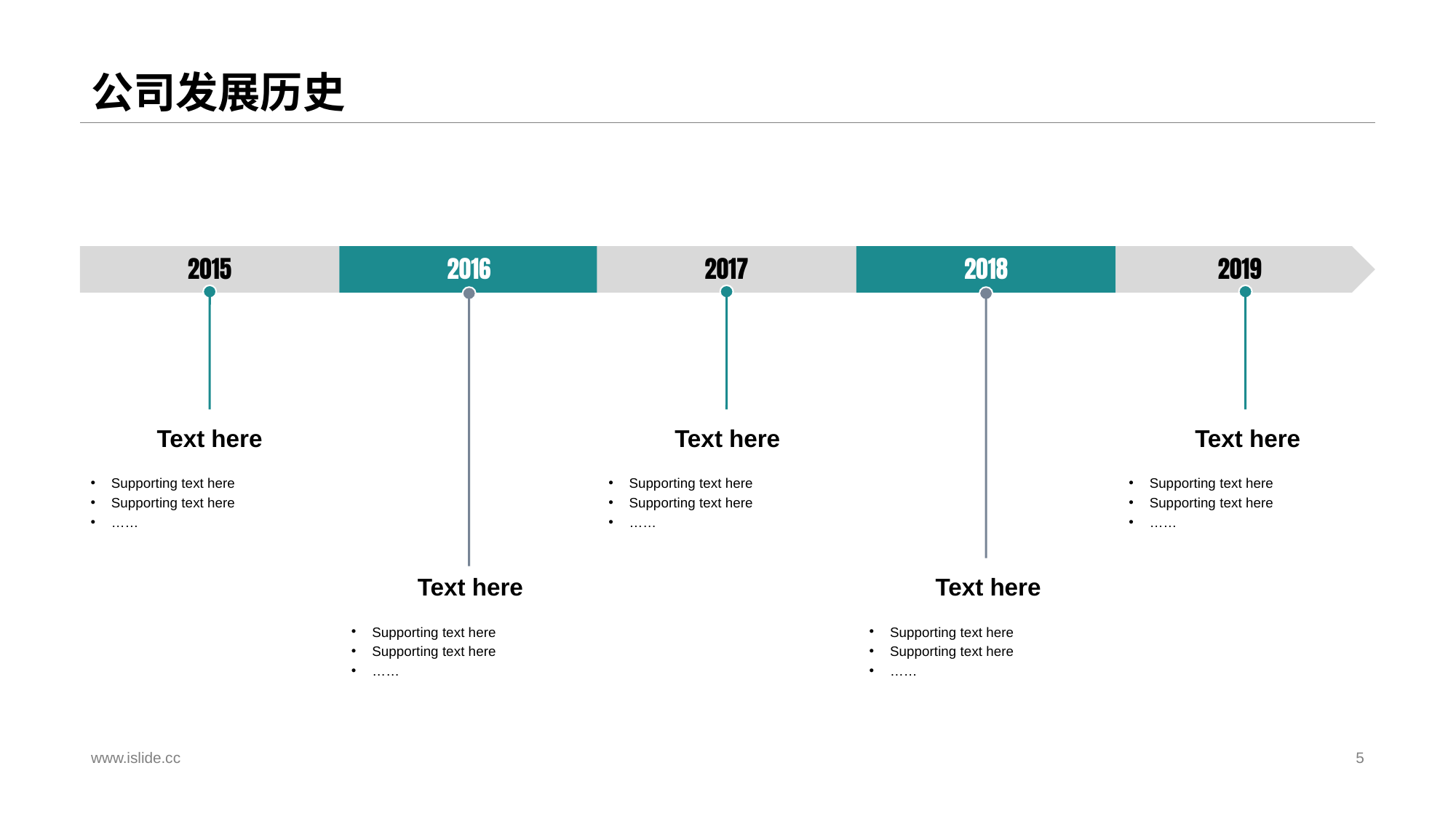

# 公司发展历史
2015
2016
2017
2018
2019

Text here
Supporting text here
Supporting text here
……
Text here
Supporting text here
Supporting text here
……
Text here
Supporting text here
Supporting text here
……
Text here
Supporting text here
Supporting text here
……
Text here
Supporting text here
Supporting text here
……
www.islide.cc
5